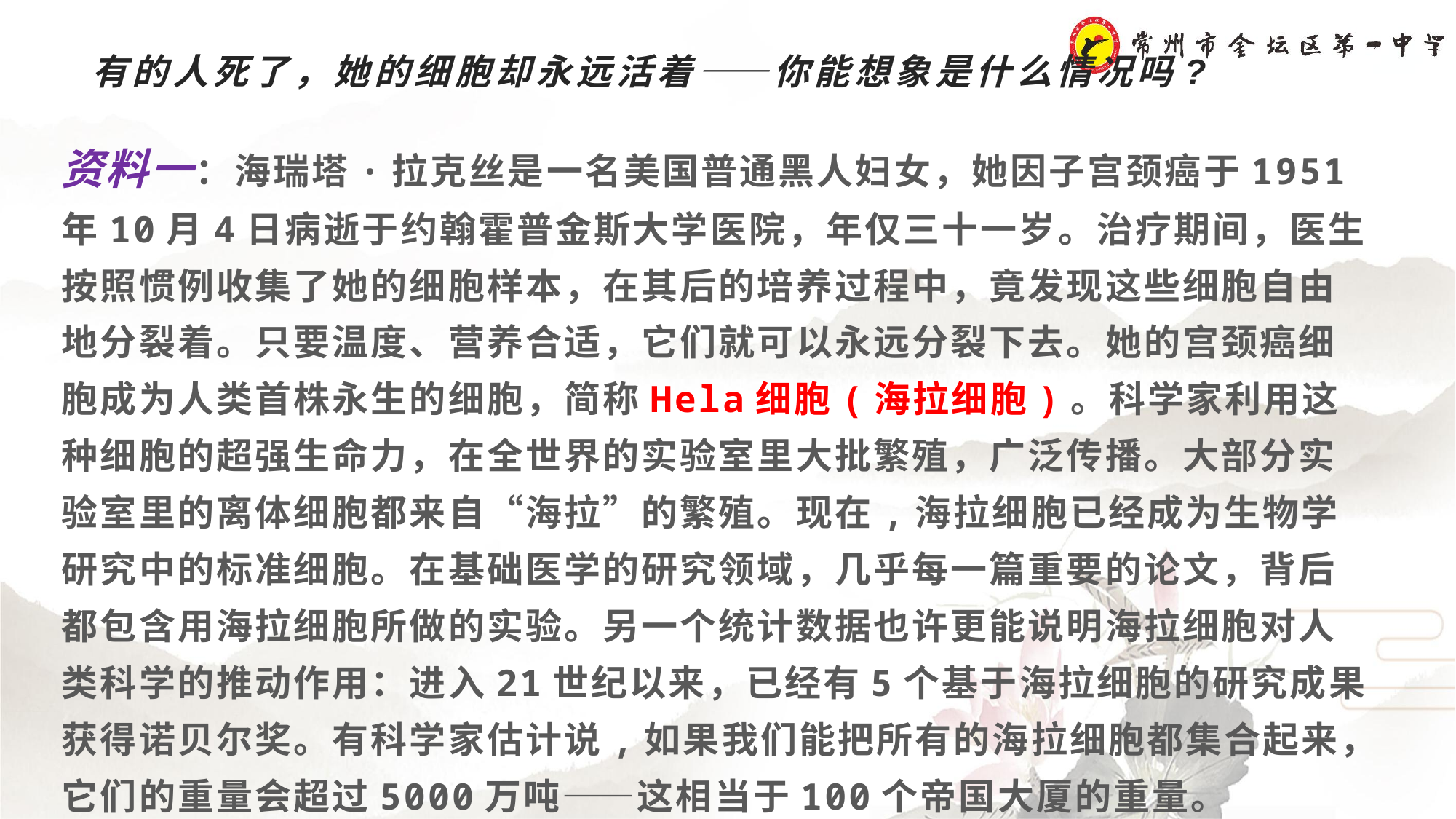

# 有的人死了，她的细胞却永远活着——你能想象是什么情况吗?
资料一：海瑞塔·拉克丝是一名美国普通黑人妇女，她因子宫颈癌于1951年10月4日病逝于约翰霍普金斯大学医院，年仅三十一岁。治疗期间，医生按照惯例收集了她的细胞样本，在其后的培养过程中，竟发现这些细胞自由地分裂着。只要温度、营养合适，它们就可以永远分裂下去。她的宫颈癌细胞成为人类首株永生的细胞，简称Hela细胞(海拉细胞)。科学家利用这种细胞的超强生命力，在全世界的实验室里大批繁殖，广泛传播。大部分实验室里的离体细胞都来自“海拉”的繁殖。现在,海拉细胞已经成为生物学研究中的标准细胞。在基础医学的研究领域，几乎每一篇重要的论文，背后都包含用海拉细胞所做的实验。另一个统计数据也许更能说明海拉细胞对人类科学的推动作用：进入21世纪以来，已经有5个基于海拉细胞的研究成果获得诺贝尔奖。有科学家估计说,如果我们能把所有的海拉细胞都集合起来，它们的重量会超过5000万吨——这相当于100个帝国大厦的重量。